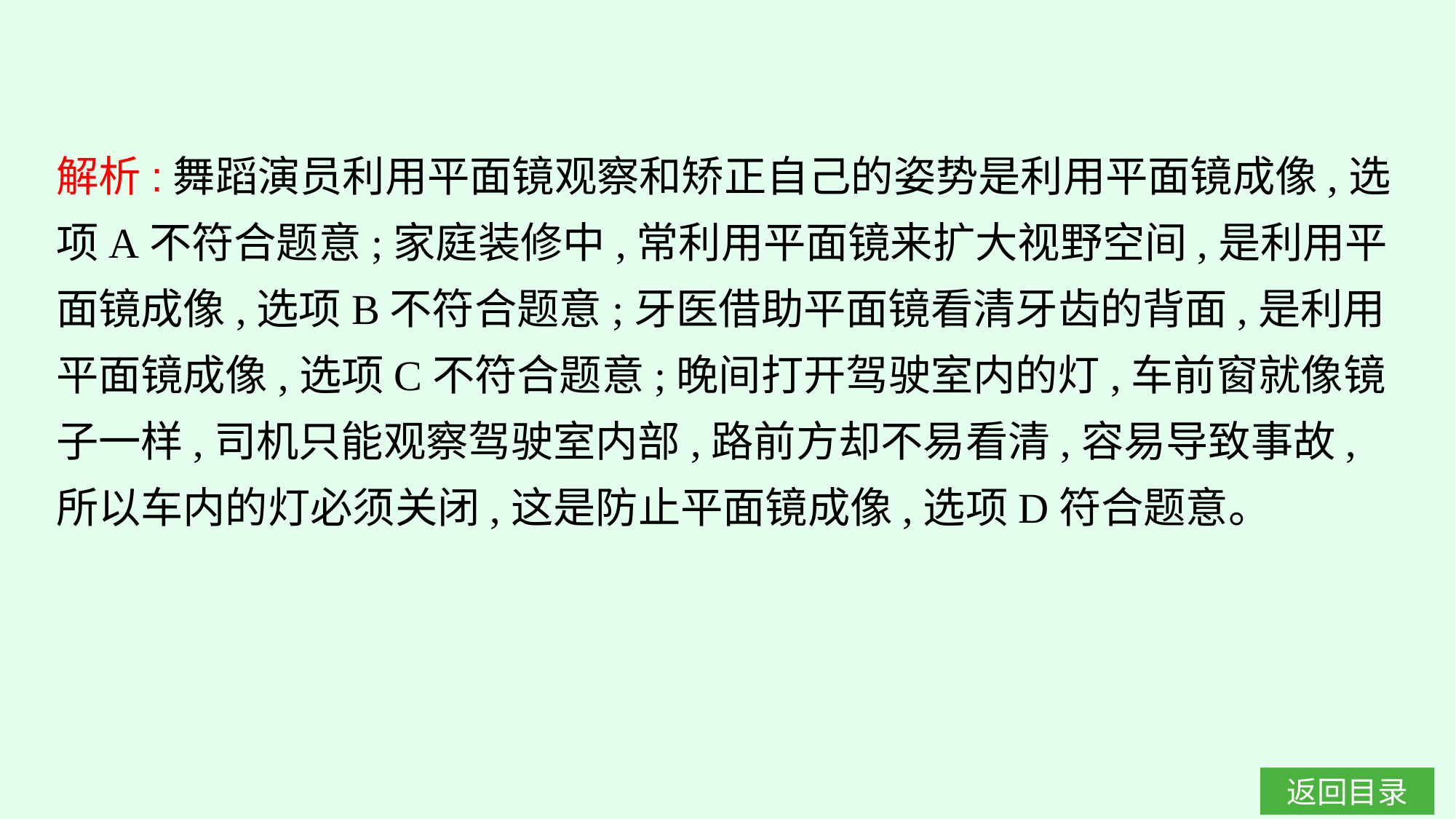

解析:舞蹈演员利用平面镜观察和矫正自己的姿势是利用平面镜成像,选项A不符合题意;家庭装修中,常利用平面镜来扩大视野空间,是利用平面镜成像,选项B不符合题意;牙医借助平面镜看清牙齿的背面,是利用平面镜成像,选项C不符合题意;晚间打开驾驶室内的灯,车前窗就像镜子一样,司机只能观察驾驶室内部,路前方却不易看清,容易导致事故,所以车内的灯必须关闭,这是防止平面镜成像,选项D符合题意。